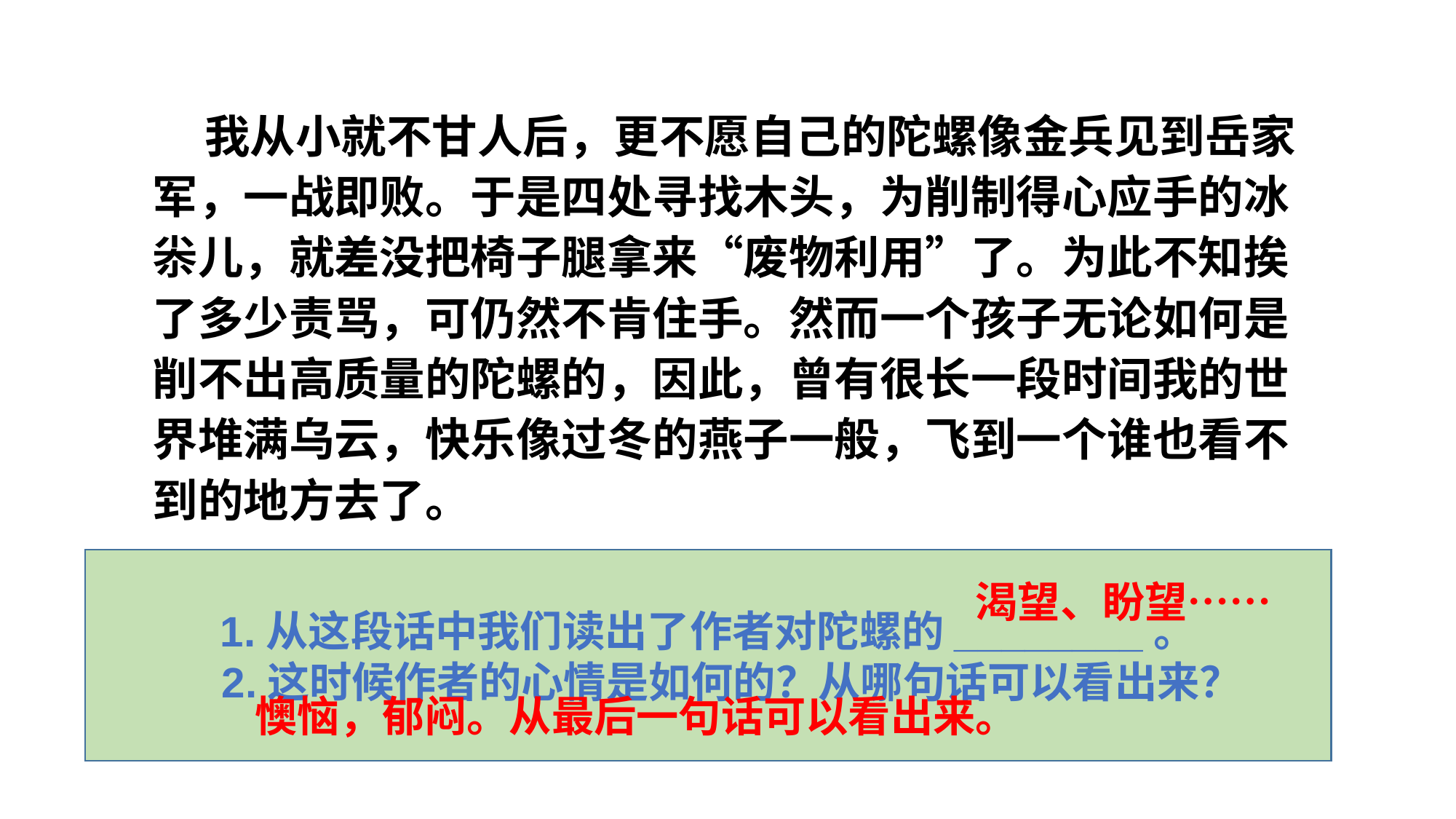

我从小就不甘人后，更不愿自己的陀螺像金兵见到岳家军，一战即败。于是四处寻找木头，为削制得心应手的冰尜儿，就差没把椅子腿拿来“废物利用”了。为此不知挨了多少责骂，可仍然不肯住手。然而一个孩子无论如何是削不出高质量的陀螺的，因此，曾有很长一段时间我的世界堆满乌云，快乐像过冬的燕子一般，飞到一个谁也看不到的地方去了。
1.从这段话中我们读出了作者对陀螺的________。
    2.这时候作者的心情是如何的？从哪句话可以看出来？
渴望、盼望……
懊恼，郁闷。从最后一句话可以看出来。